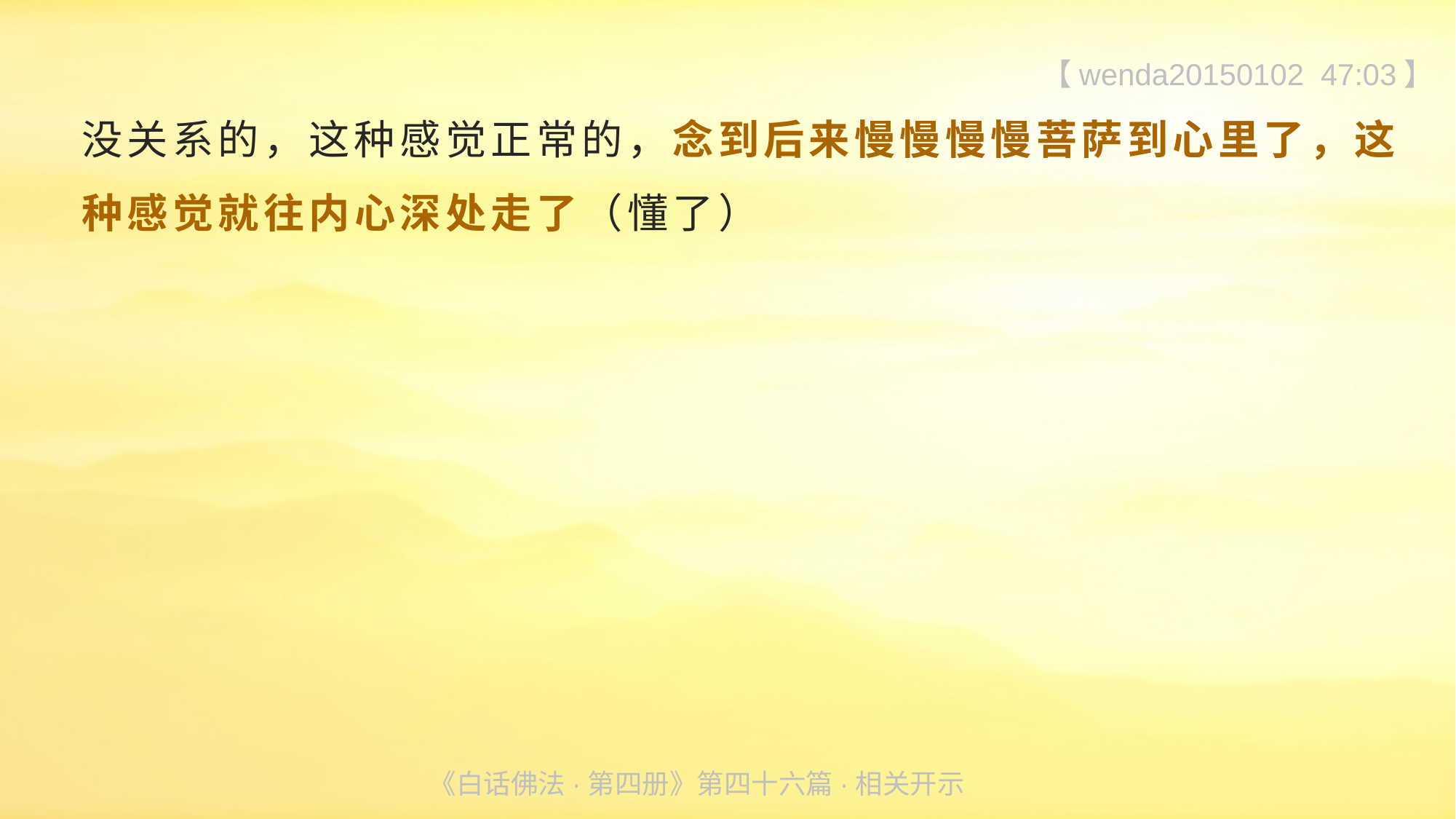

【wenda20150102  47:03】
没关系的，这种感觉正常的，念到后来慢慢慢慢菩萨到心里了，这种感觉就往内心深处走了（懂了）

《白话佛法·第四册》第四十六篇·相关开示